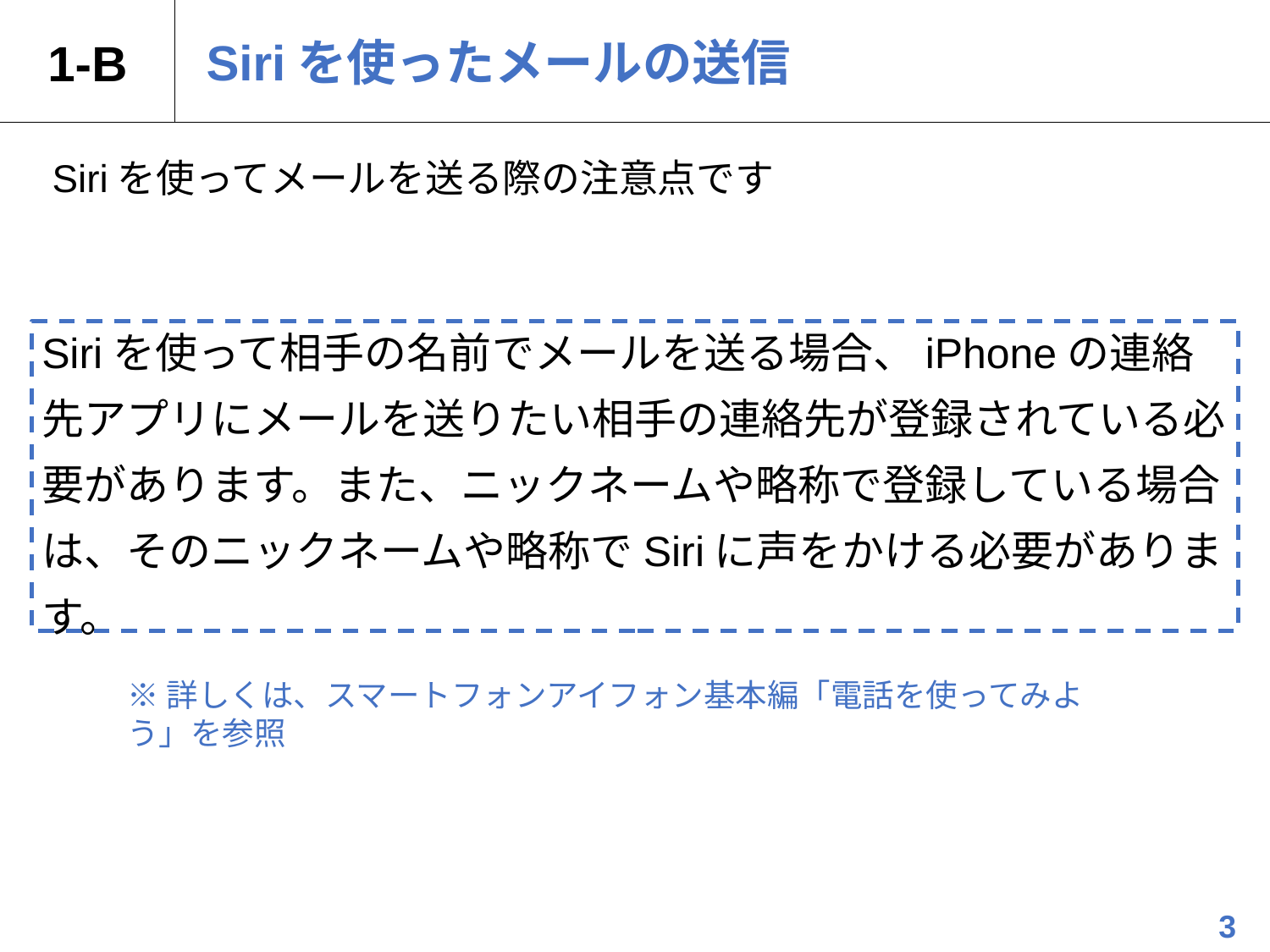

1-B
# Siriを使ったメールの送信
Siriを使ってメールを送る際の注意点です
Siriを使って相手の名前でメールを送る場合、iPhoneの連絡先アプリにメールを送りたい相手の連絡先が登録されている必要があります。また、ニックネームや略称で登録している場合は、そのニックネームや略称でSiriに声をかける必要があります。
※詳しくは、スマートフォンアイフォン基本編「電話を使ってみよう」を参照
3